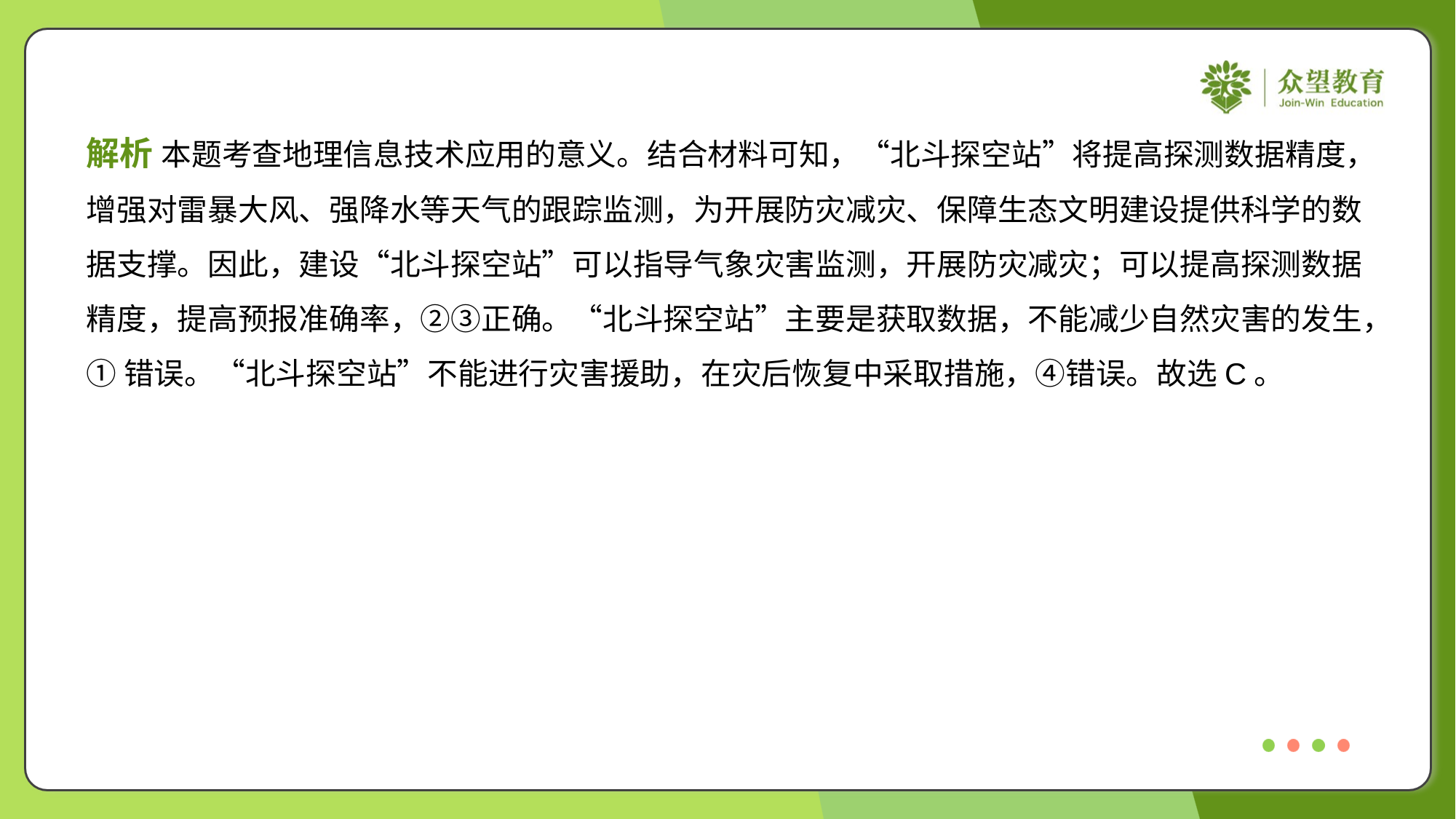

解析 本题考查地理信息技术应用的意义。结合材料可知，“北斗探空站”将提高探测数据精度，
增强对雷暴大风、强降水等天气的跟踪监测，为开展防灾减灾、保障生态文明建设提供科学的数
据支撑。因此，建设“北斗探空站”可以指导气象灾害监测，开展防灾减灾；可以提高探测数据
精度，提高预报准确率，②③正确。“北斗探空站”主要是获取数据，不能减少自然灾害的发生，
①错误。“北斗探空站”不能进行灾害援助，在灾后恢复中采取措施，④错误。故选C。